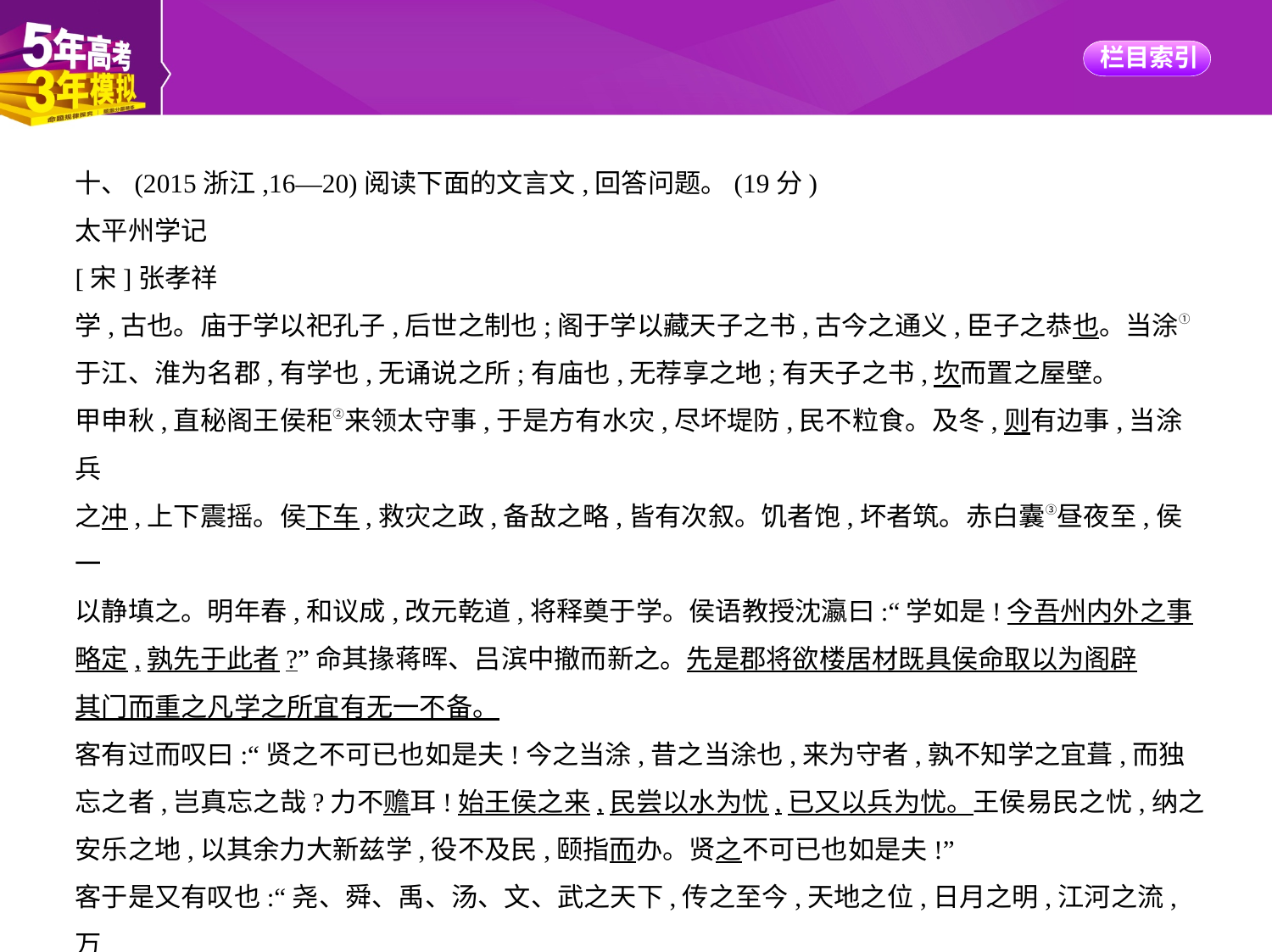

十、(2015浙江,16—20)阅读下面的文言文,回答问题。(19分)
太平州学记
[宋]张孝祥
学,古也。庙于学以祀孔子,后世之制也;阁于学以藏天子之书,古今之通义,臣子之恭也。当涂①
于江、淮为名郡,有学也,无诵说之所;有庙也,无荐享之地;有天子之书,坎而置之屋壁。
甲申秋,直秘阁王侯秬②来领太守事,于是方有水灾,尽坏堤防,民不粒食。及冬,则有边事,当涂兵
之冲,上下震摇。侯下车,救灾之政,备敌之略,皆有次叙。饥者饱,坏者筑。赤白囊③昼夜至,侯一
以静填之。明年春,和议成,改元乾道,将释奠于学。侯语教授沈瀛曰:“学如是!今吾州内外之事
略定,孰先于此者?”命其掾蒋晖、吕滨中撤而新之。先是郡将欲楼居材既具侯命取以为阁辟
其门而重之凡学之所宜有无一不备。
客有过而叹曰:“贤之不可已也如是夫!今之当涂,昔之当涂也,来为守者,孰不知学之宜葺,而独
忘之者,岂真忘之哉?力不赡耳!始王侯之来,民尝以水为忧,已又以兵为忧。王侯易民之忧,纳之
安乐之地,以其余力大新兹学,役不及民,颐指而办。贤之不可已也如是夫!”
客于是又有叹也:“尧、舜、禹、汤、文、武之天下,传之至今,天地之位,日月之明,江河之流,万
世无敝者也。时治时乱,时强时弱,岂有他哉?人而已耳!财用之不给,甲兵之不强,人才之不多,宁